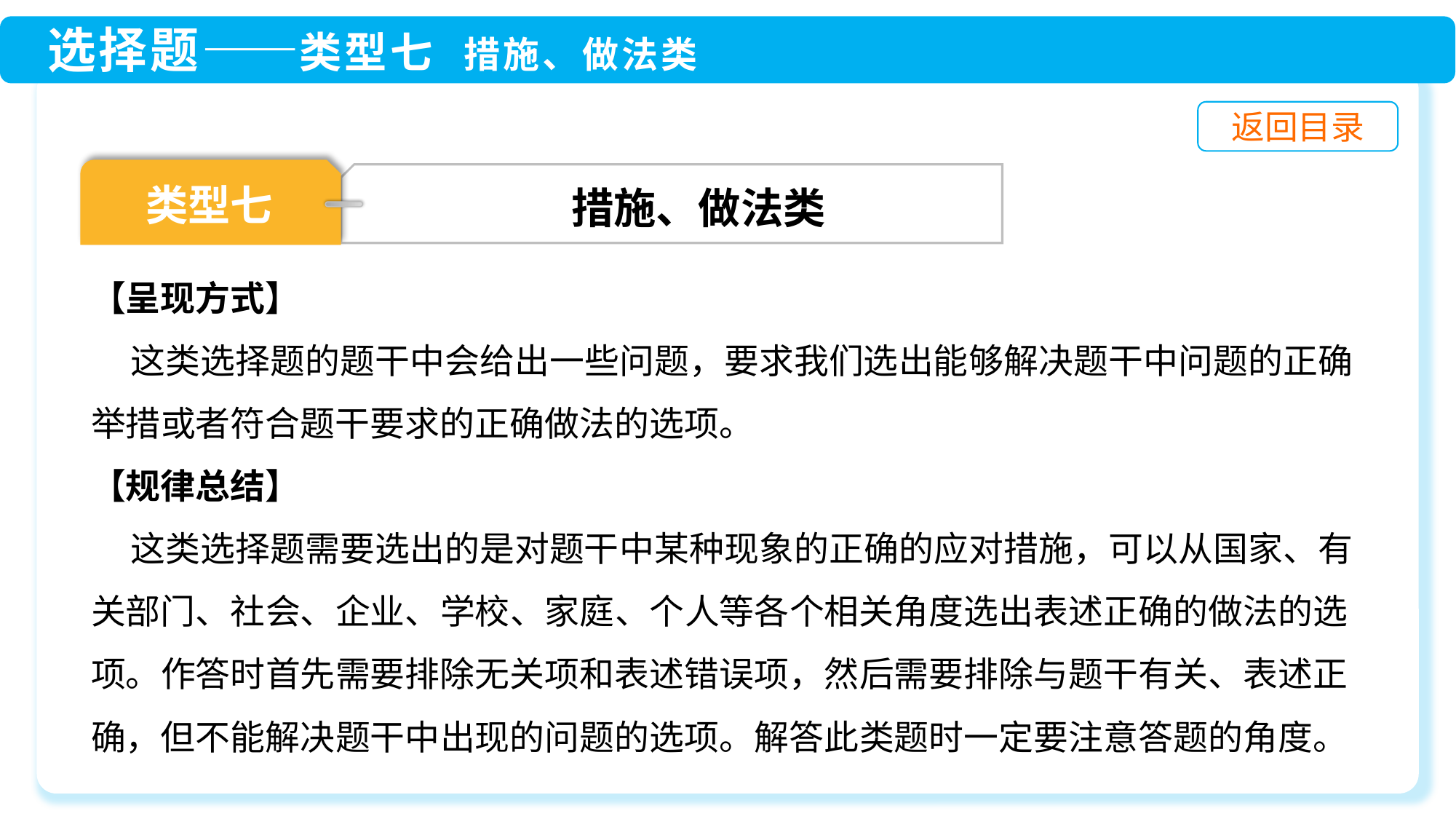

类型七
措施、做法类

【呈现方式】
    这类选择题的题干中会给出一些问题，要求我们选出能够解决题干中问题的正确举措或者符合题干要求的正确做法的选项。
【规律总结】
    这类选择题需要选出的是对题干中某种现象的正确的应对措施，可以从国家、有关部门、社会、企业、学校、家庭、个人等各个相关角度选出表述正确的做法的选项。作答时首先需要排除无关项和表述错误项，然后需要排除与题干有关、表述正确，但不能解决题干中出现的问题的选项。解答此类题时一定要注意答题的角度。